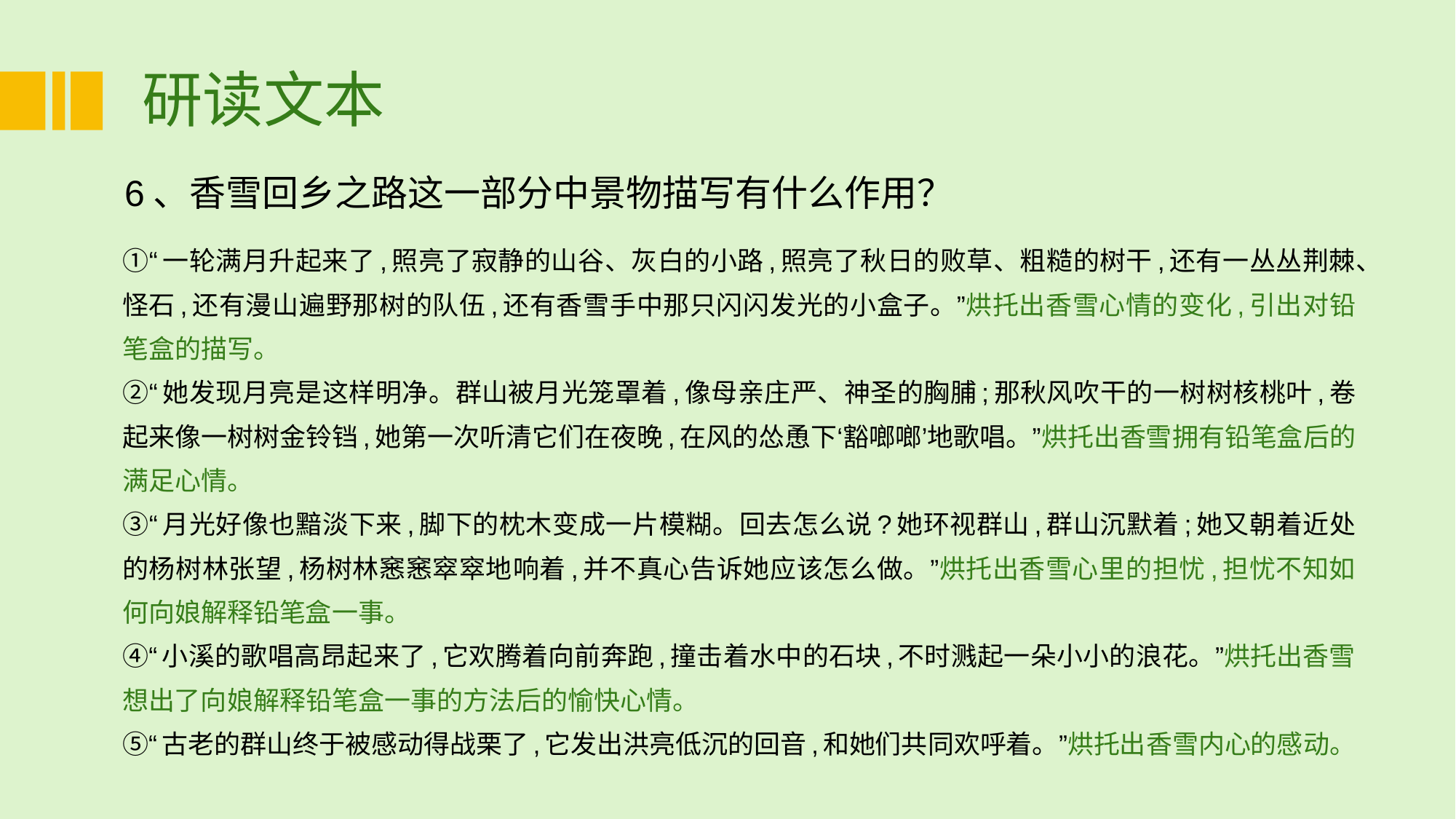

# 研读文本
6、香雪回乡之路这一部分中景物描写有什么作用？
①“一轮满月升起来了,照亮了寂静的山谷、灰白的小路,照亮了秋日的败草、粗糙的树干,还有一丛丛荆棘、怪石,还有漫山遍野那树的队伍,还有香雪手中那只闪闪发光的小盒子。”烘托出香雪心情的变化,引出对铅笔盒的描写。
②“她发现月亮是这样明净。群山被月光笼罩着,像母亲庄严、神圣的胸脯;那秋风吹干的一树树核桃叶,卷起来像一树树金铃铛,她第一次听清它们在夜晚,在风的怂恿下‘豁啷啷’地歌唱。”烘托出香雪拥有铅笔盒后的满足心情。
③“月光好像也黯淡下来,脚下的枕木变成一片模糊。回去怎么说?她环视群山,群山沉默着;她又朝着近处的杨树林张望,杨树林窸窸窣窣地响着,并不真心告诉她应该怎么做。”烘托出香雪心里的担忧,担忧不知如何向娘解释铅笔盒一事。
④“小溪的歌唱高昂起来了,它欢腾着向前奔跑,撞击着水中的石块,不时溅起一朵小小的浪花。”烘托出香雪想出了向娘解释铅笔盒一事的方法后的愉快心情。
⑤“古老的群山终于被感动得战栗了,它发出洪亮低沉的回音,和她们共同欢呼着。”烘托出香雪内心的感动。